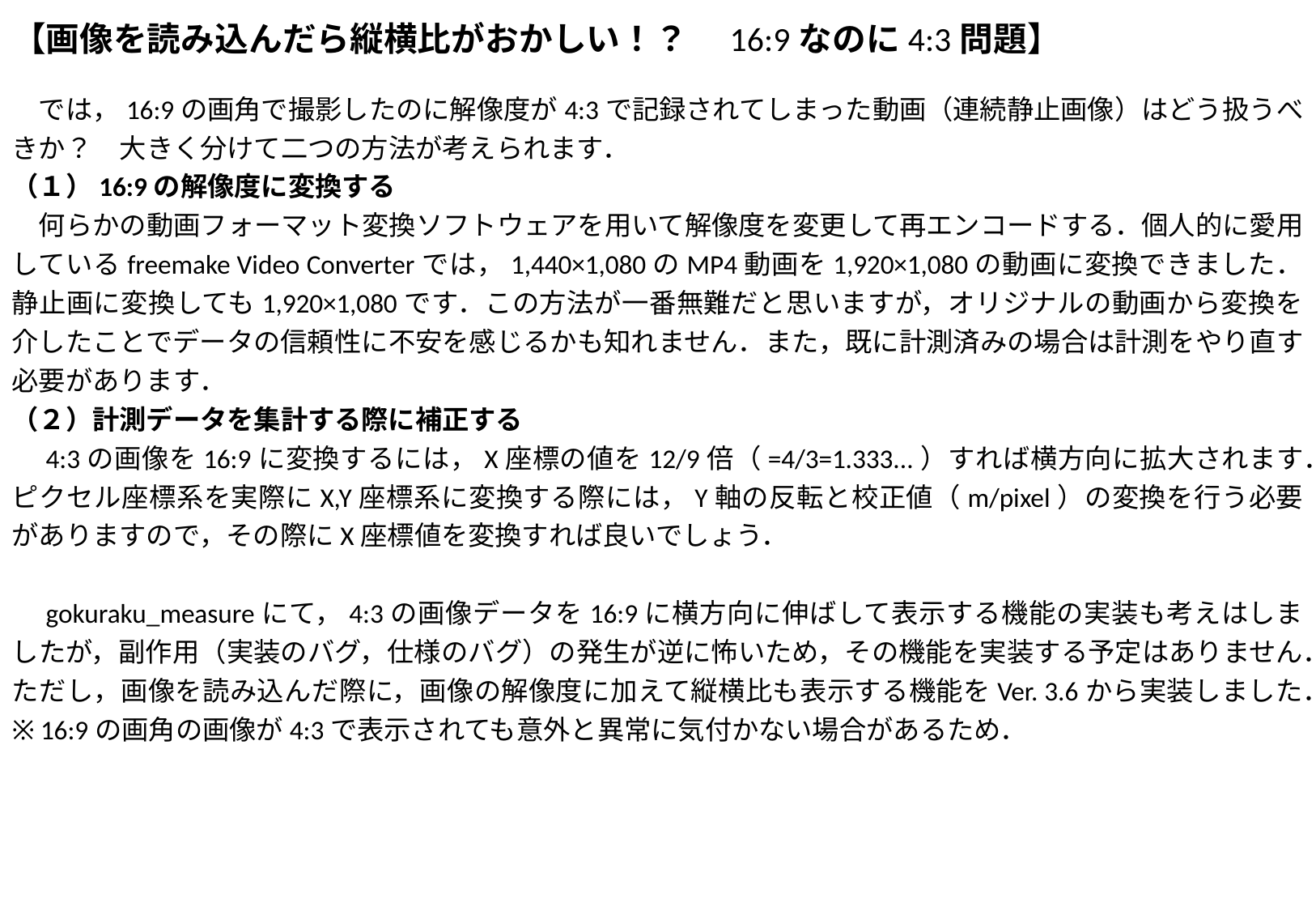

# 【画像を読み込んだら縦横比がおかしい！？　16:9なのに4:3問題】
　では，16:9の画角で撮影したのに解像度が4:3で記録されてしまった動画（連続静止画像）はどう扱うべきか？　大きく分けて二つの方法が考えられます．
（１）16:9の解像度に変換する
　何らかの動画フォーマット変換ソフトウェアを用いて解像度を変更して再エンコードする．個人的に愛用しているfreemake Video Converterでは，1,440×1,080のMP4動画を1,920×1,080の動画に変換できました．静止画に変換しても1,920×1,080です．この方法が一番無難だと思いますが，オリジナルの動画から変換を介したことでデータの信頼性に不安を感じるかも知れません．また，既に計測済みの場合は計測をやり直す必要があります．
（２）計測データを集計する際に補正する
　4:3の画像を16:9に変換するには，X座標の値を12/9倍（=4/3=1.333...）すれば横方向に拡大されます．ピクセル座標系を実際にX,Y座標系に変換する際には，Y軸の反転と校正値（m/pixel）の変換を行う必要がありますので，その際にX座標値を変換すれば良いでしょう．

　gokuraku_measureにて，4:3の画像データを16:9に横方向に伸ばして表示する機能の実装も考えはしましたが，副作用（実装のバグ，仕様のバグ）の発生が逆に怖いため，その機能を実装する予定はありません．ただし，画像を読み込んだ際に，画像の解像度に加えて縦横比も表示する機能をVer. 3.6から実装しました．
※ 16:9の画角の画像が4:3で表示されても意外と異常に気付かない場合があるため．